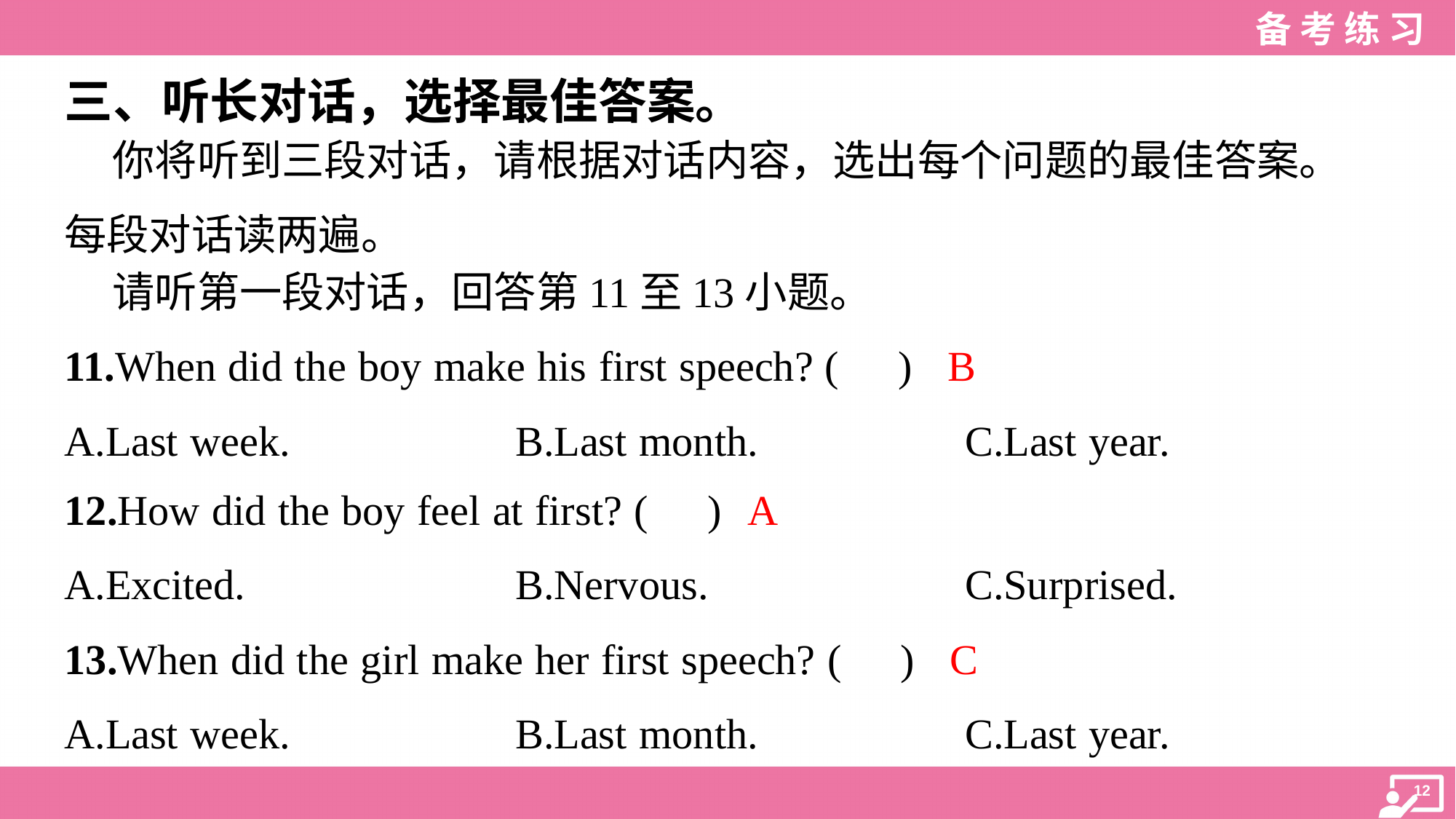

三、听长对话，选择最佳答案。
    你将听到三段对话，请根据对话内容，选出每个问题的最佳答案。
每段对话读两遍。
    请听第一段对话，回答第11至13小题。
B
11.When did the boy make his first speech? (     )
A.Last week.	B.Last month.	C.Last year.
A
12.How did the boy feel at first? (     )
A.Excited.	B.Nervous.	C.Surprised.
C
13.When did the girl make her first speech? (     )
A.Last week.	B.Last month.	C.Last year.